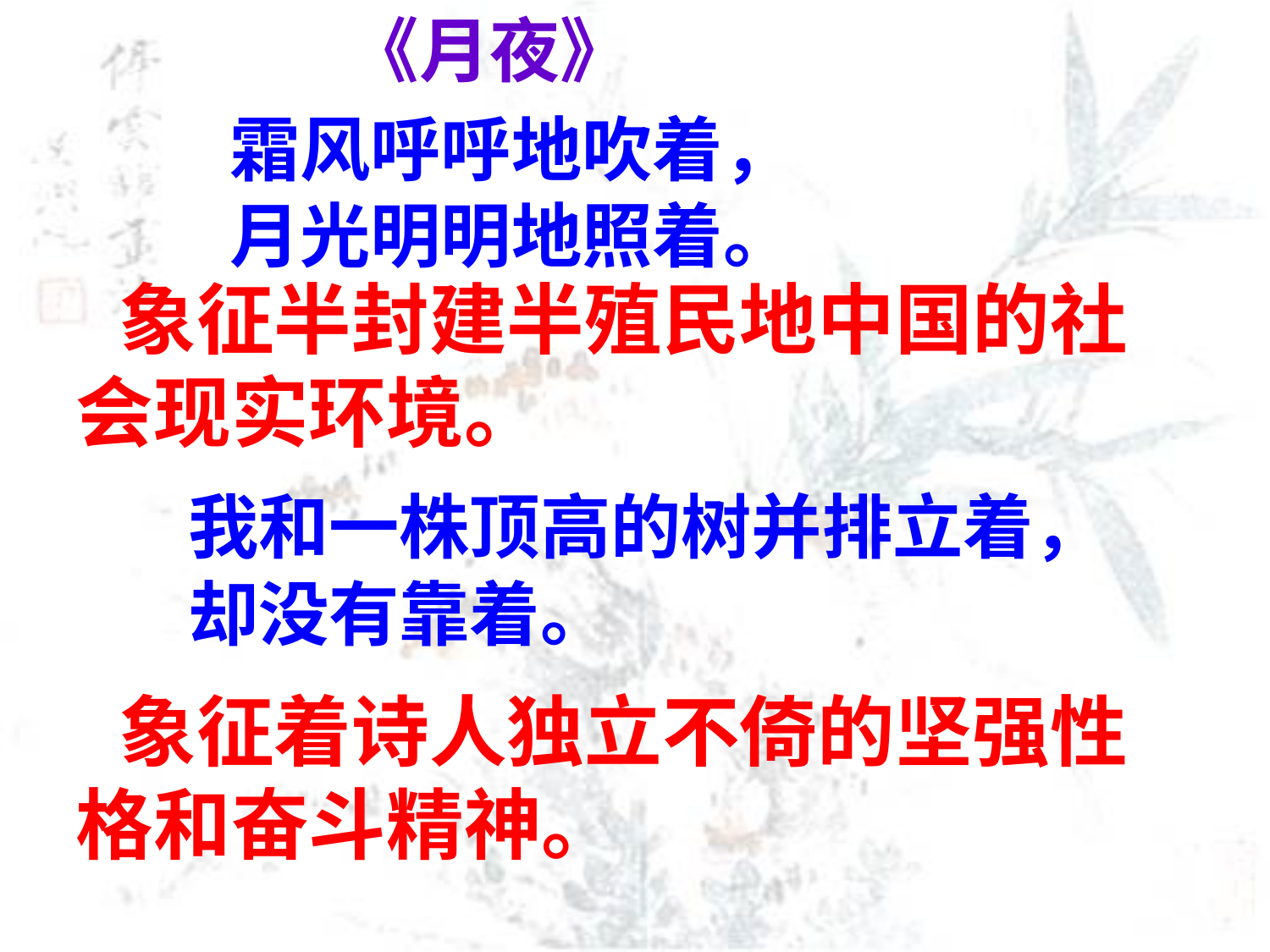

# 《月夜》
霜风呼呼地吹着，
月光明明地照着。
     象征半封建半殖民地中国的社会现实环境。
我和一株顶高的树并排立着，
却没有靠着。
     象征着诗人独立不倚的坚强性格和奋斗精神。